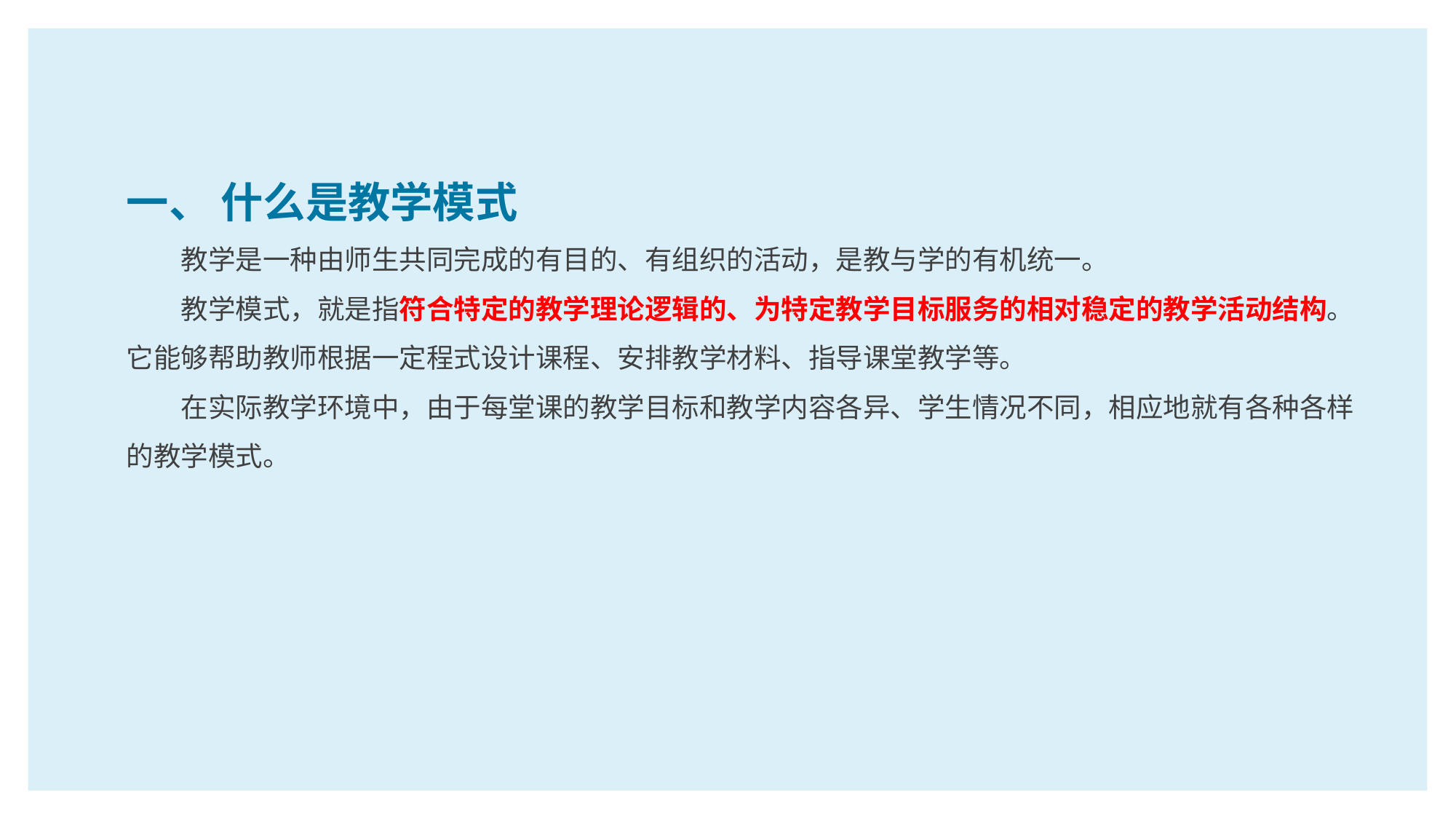

一、 什么是教学模式
教学是一种由师生共同完成的有目的、有组织的活动，是教与学的有机统一。
教学模式，就是指符合特定的教学理论逻辑的、为特定教学目标服务的相对稳定的教学活动结构。它能够帮助教师根据一定程式设计课程、安排教学材料、指导课堂教学等。
在实际教学环境中，由于每堂课的教学目标和教学内容各异、学生情况不同，相应地就有各种各样的教学模式。